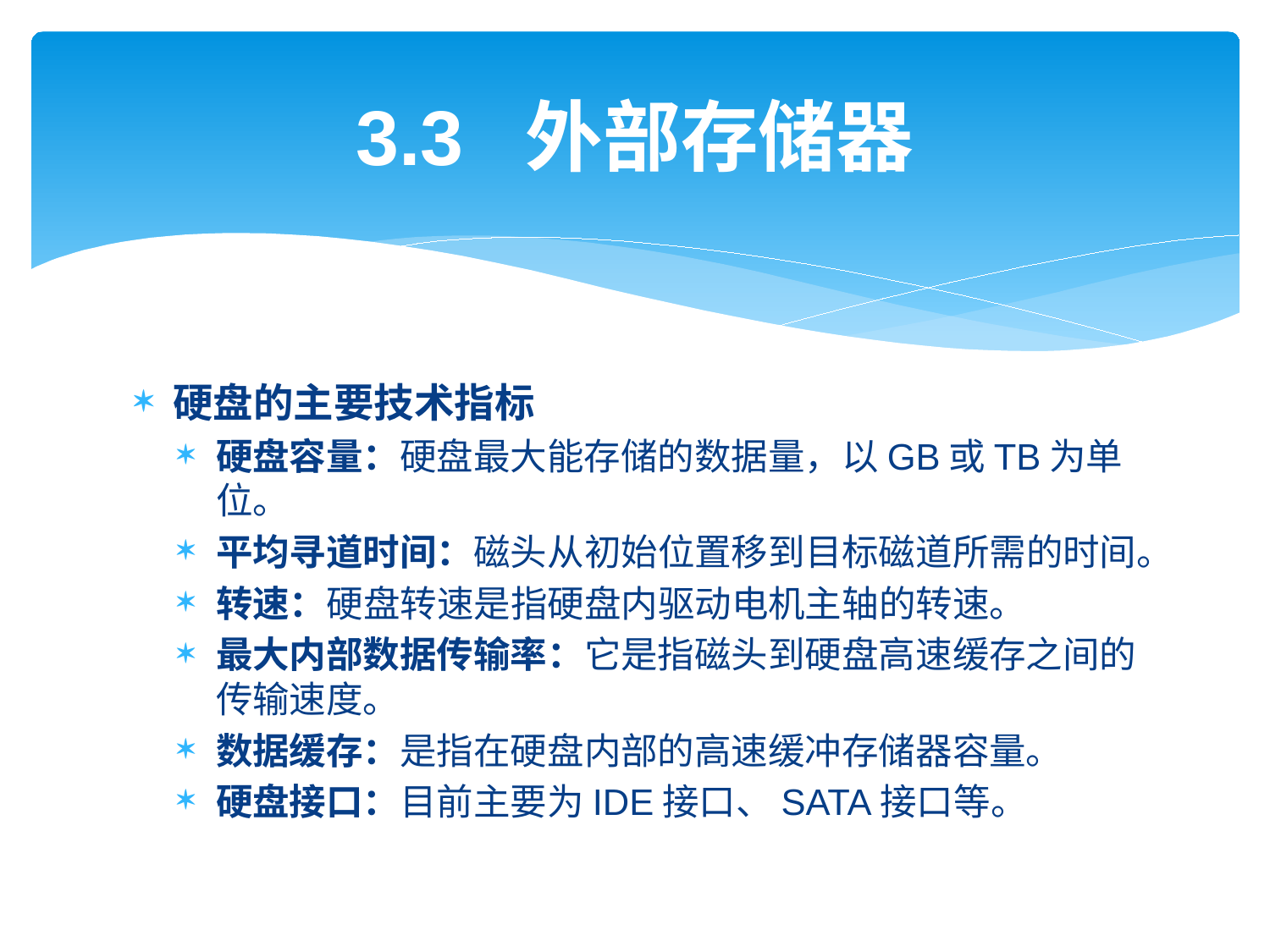

# 3.3  外部存储器
硬盘的主要技术指标
硬盘容量：硬盘最大能存储的数据量，以GB或TB为单位。
平均寻道时间：磁头从初始位置移到目标磁道所需的时间。
转速：硬盘转速是指硬盘内驱动电机主轴的转速。
最大内部数据传输率：它是指磁头到硬盘高速缓存之间的传输速度。
数据缓存：是指在硬盘内部的高速缓冲存储器容量。
硬盘接口：目前主要为IDE接口、SATA接口等。